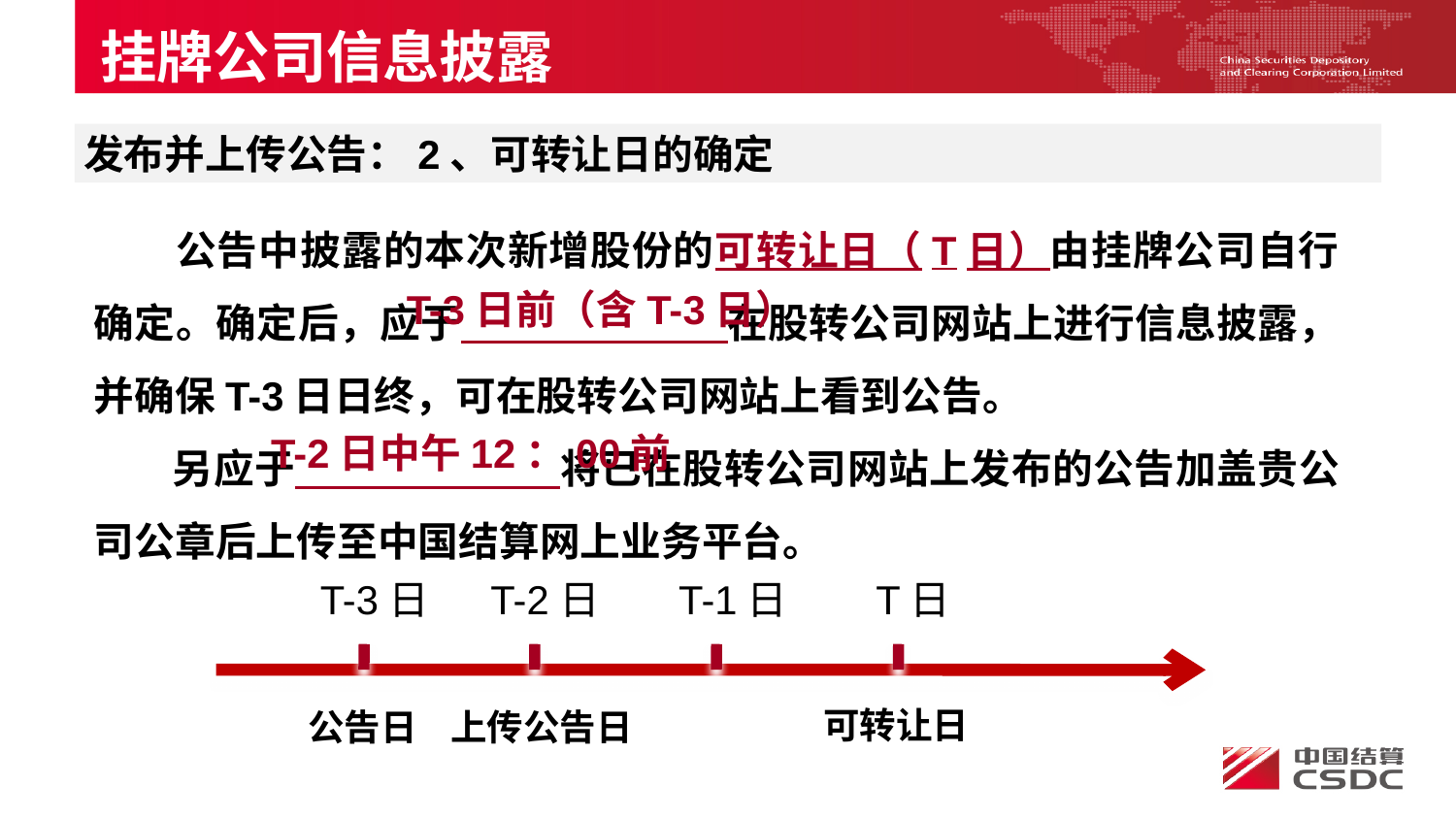

挂牌公司信息披露

发布并上传公告：2、可转让日的确定

       公告中披露的本次新增股份的可转让日（T日）由挂牌公司自行确定。确定后，应于                            在股转公司网站上进行信息披露，并确保T-3日日终，可在股转公司网站上看到公告。
       另应于                           将已在股转公司网站上发布的公告加盖贵公司公章后上传至中国结算网上业务平台。
T-3日前（含T-3日）
T-2日中午12：00前
T-3日
T-2日
T-1日
T日
可转让日
上传公告日
公告日